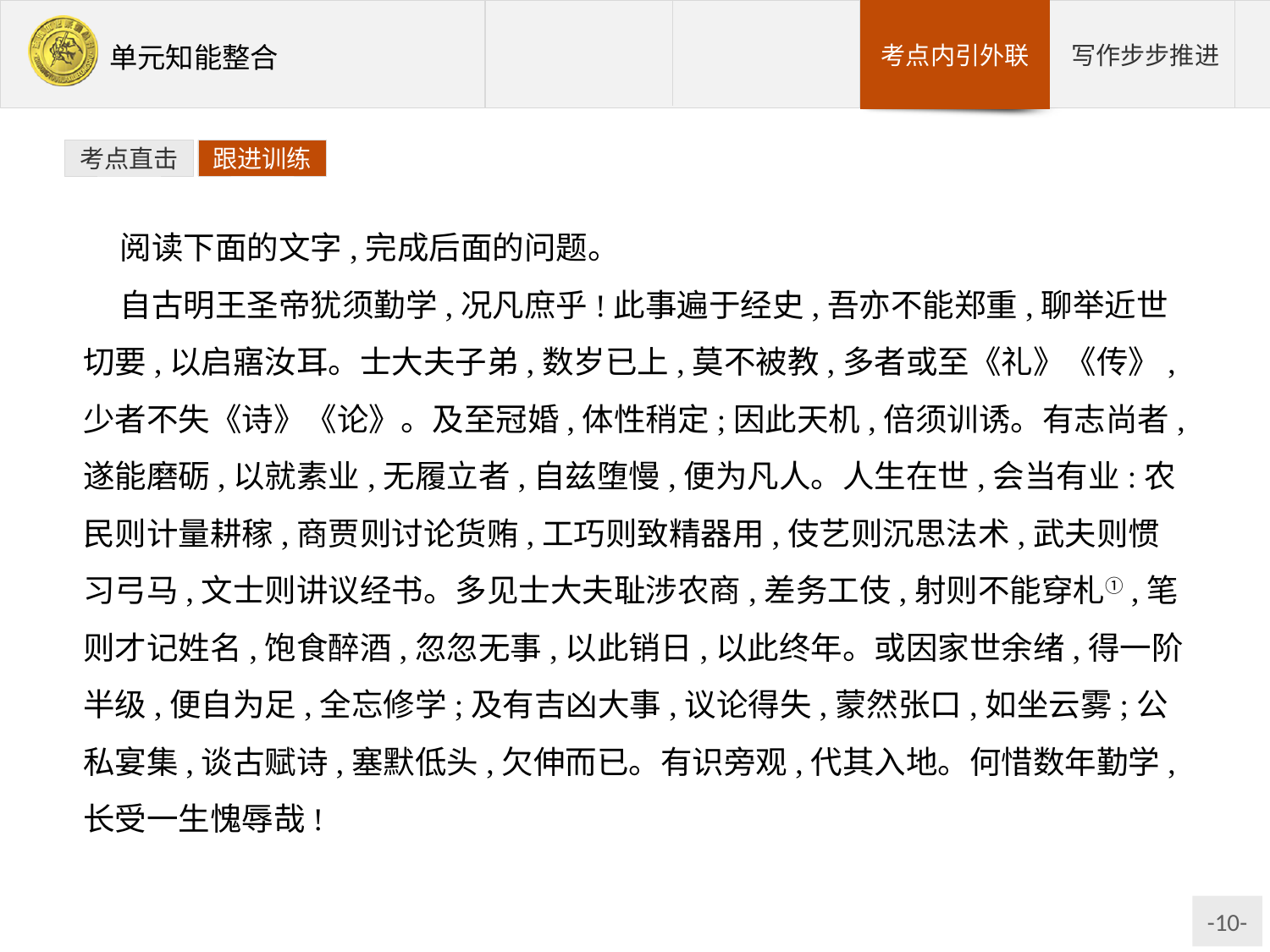

考点直击
跟进训练
阅读下面的文字,完成后面的问题。
自古明王圣帝犹须勤学,况凡庶乎!此事遍于经史,吾亦不能郑重,聊举近世切要,以启寤汝耳。士大夫子弟,数岁已上,莫不被教,多者或至《礼》《传》,少者不失《诗》《论》。及至冠婚,体性稍定;因此天机,倍须训诱。有志尚者,遂能磨砺,以就素业,无履立者,自兹堕慢,便为凡人。人生在世,会当有业:农民则计量耕稼,商贾则讨论货贿,工巧则致精器用,伎艺则沉思法术,武夫则惯习弓马,文士则讲议经书。多见士大夫耻涉农商,差务工伎,射则不能穿札①,笔则才记姓名,饱食醉酒,忽忽无事,以此销日,以此终年。或因家世余绪,得一阶半级,便自为足,全忘修学;及有吉凶大事,议论得失,蒙然张口,如坐云雾;公私宴集,谈古赋诗,塞默低头,欠伸而已。有识旁观,代其入地。何惜数年勤学,长受一生愧辱哉!